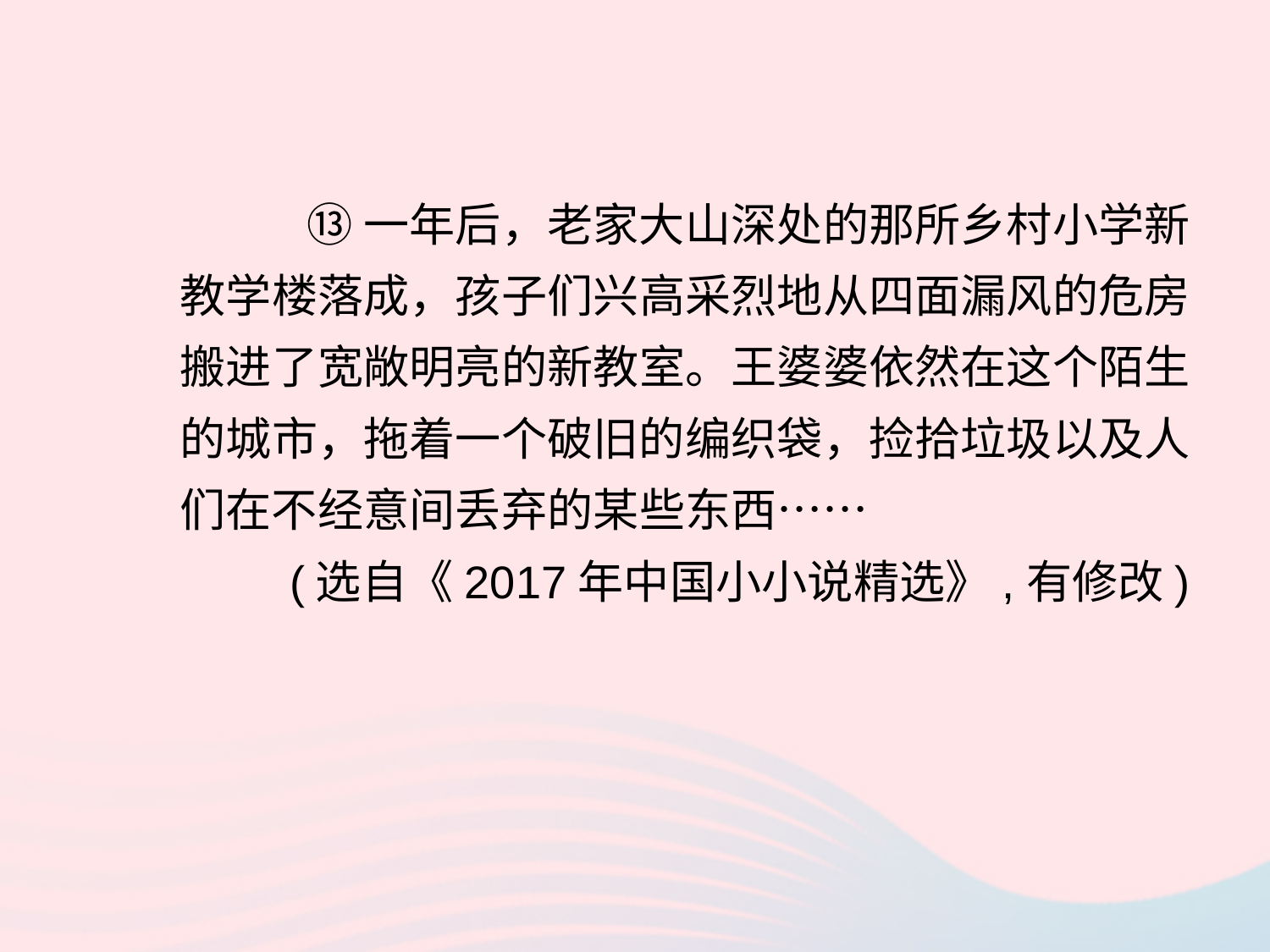

⑬一年后，老家大山深处的那所乡村小学新教学楼落成，孩子们兴高采烈地从四面漏风的危房搬进了宽敞明亮的新教室。王婆婆依然在这个陌生的城市，拖着一个破旧的编织袋，捡拾垃圾以及人们在不经意间丢弃的某些东西……
(选自《2017年中国小小说精选》,有修改)